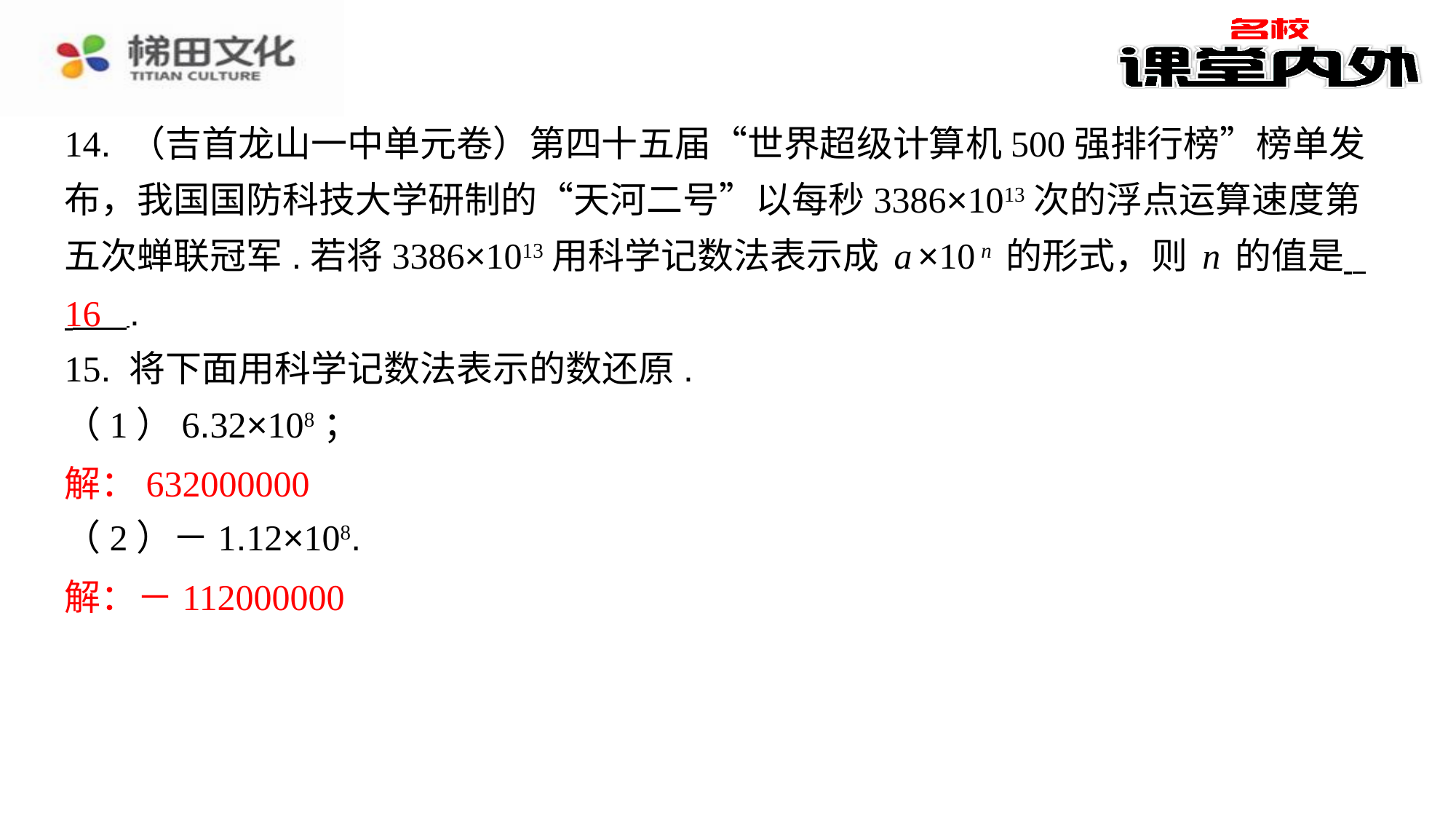

14. （吉首龙山一中单元卷）第四十五届“世界超级计算机500强排行榜”榜单发
布，我国国防科技大学研制的“天河二号”以每秒3386×1013次的浮点运算速度第
五次蝉联冠军.若将3386×1013用科学记数法表示成a×10n的形式，则n的值是
          ⁠.
15. 将下面用科学记数法表示的数还原.
（1）6.32×108；
解：632000000
（2）－1.12×108.
解：－112000000
16
解：632000000
解：－112000000